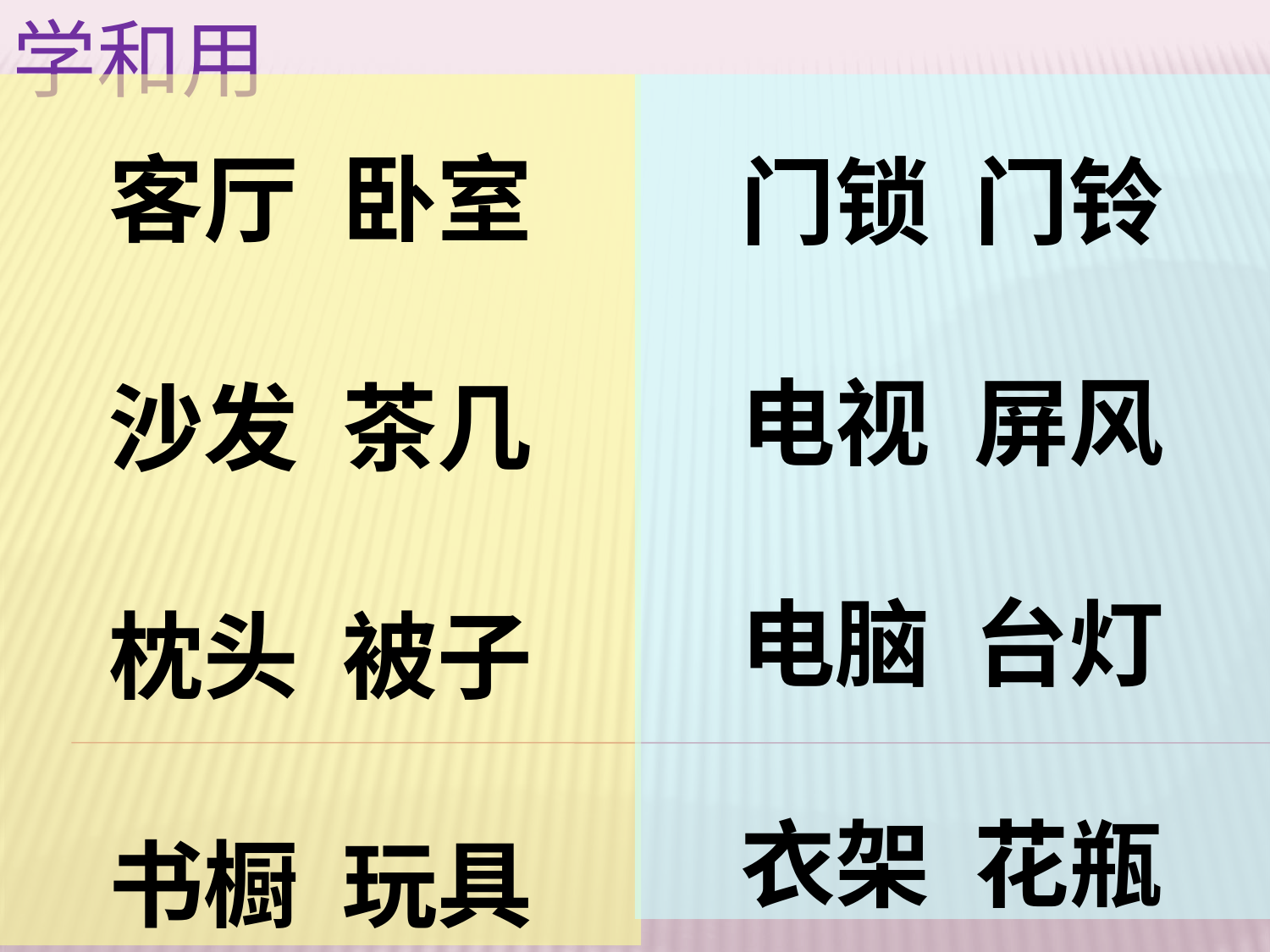

学和用

客厅  卧室

沙发  茶几

枕头  被子

书橱  玩具

门锁  门铃

电视  屏风

电脑  台灯

衣架  花瓶